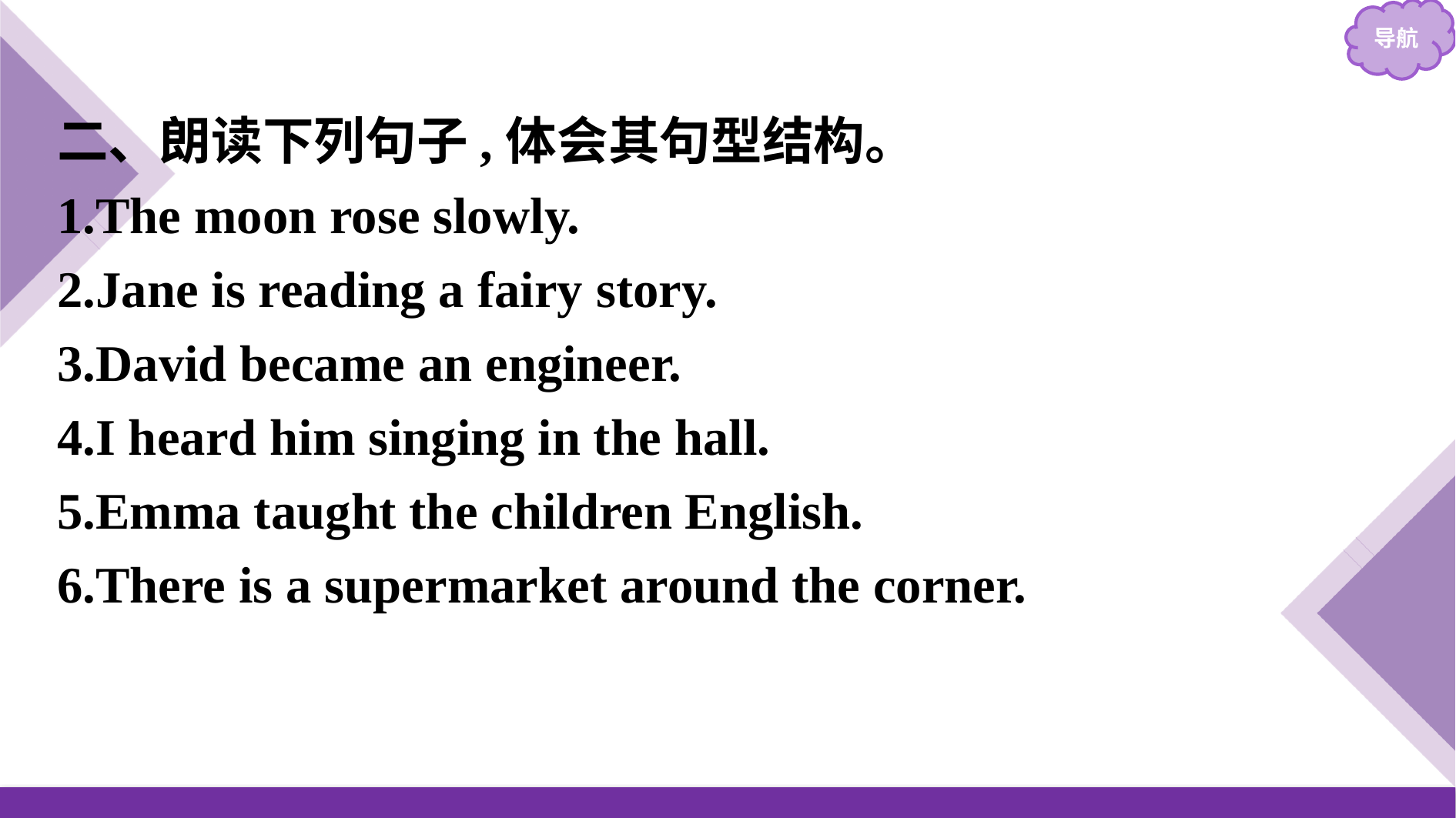

二、朗读下列句子,体会其句型结构。
1.The moon rose slowly.
2.Jane is reading a fairy story.
3.David became an engineer.
4.I heard him singing in the hall.
5.Emma taught the children English.
6.There is a supermarket around the corner.